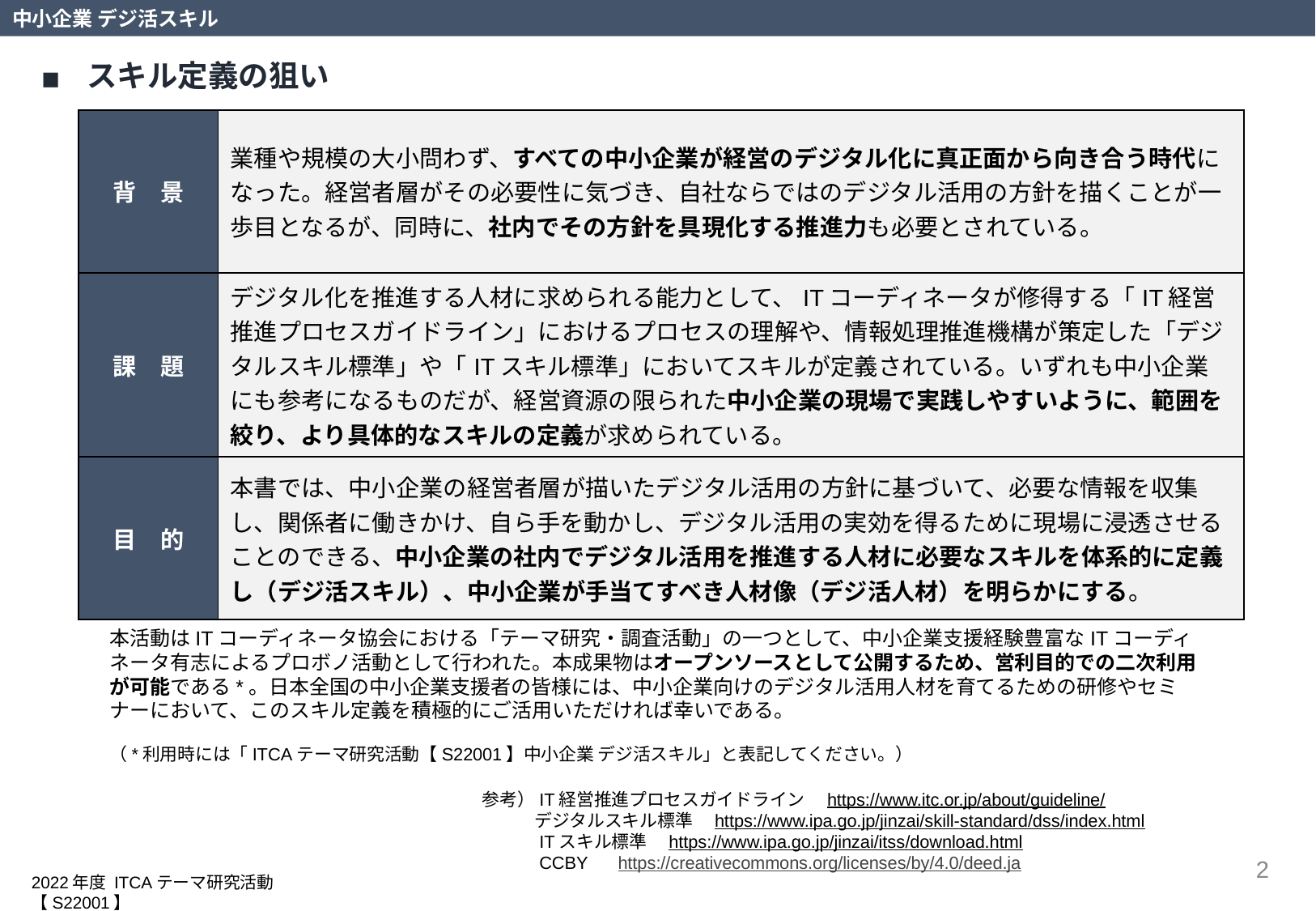

中小企業 デジ活スキル
スキル定義の狙い
| 背　景 | 業種や規模の大小問わず、すべての中小企業が経営のデジタル化に真正面から向き合う時代になった。経営者層がその必要性に気づき、自社ならではのデジタル活用の方針を描くことが一歩目となるが、同時に、社内でその方針を具現化する推進力も必要とされている。 |
| --- | --- |
| 課　題 | デジタル化を推進する人材に求められる能力として、ITコーディネータが修得する「IT経営推進プロセスガイドライン」におけるプロセスの理解や、情報処理推進機構が策定した「デジタルスキル標準」や「ITスキル標準」においてスキルが定義されている。いずれも中小企業にも参考になるものだが、経営資源の限られた中小企業の現場で実践しやすいように、範囲を絞り、より具体的なスキルの定義が求められている。 |
| 目　的 | 本書では、中小企業の経営者層が描いたデジタル活用の方針に基づいて、必要な情報を収集し、関係者に働きかけ、自ら手を動かし、デジタル活用の実効を得るために現場に浸透させることのできる、中小企業の社内でデジタル活用を推進する人材に必要なスキルを体系的に定義し（デジ活スキル）、中小企業が手当てすべき人材像（デジ活人材）を明らかにする。 |
本活動はITコーディネータ協会における「テーマ研究・調査活動」の一つとして、中小企業支援経験豊富なITコーディネータ有志によるプロボノ活動として行われた。本成果物はオープンソースとして公開するため、営利目的での二次利用が可能である*。日本全国の中小企業支援者の皆様には、中小企業向けのデジタル活用人材を育てるための研修やセミナーにおいて、このスキル定義を積極的にご活用いただければ幸いである。

（*利用時には「ITCAテーマ研究活動【S22001】中小企業 デジ活スキル」と表記してください。）
参考）IT経営推進プロセスガイドライン　https://www.itc.or.jp/about/guideline/
　　　デジタルスキル標準　https://www.ipa.go.jp/jinzai/skill-standard/dss/index.html
　　　ITスキル標準　https://www.ipa.go.jp/jinzai/itss/download.html
　　　CCBY　 https://creativecommons.org/licenses/by/4.0/deed.ja
2